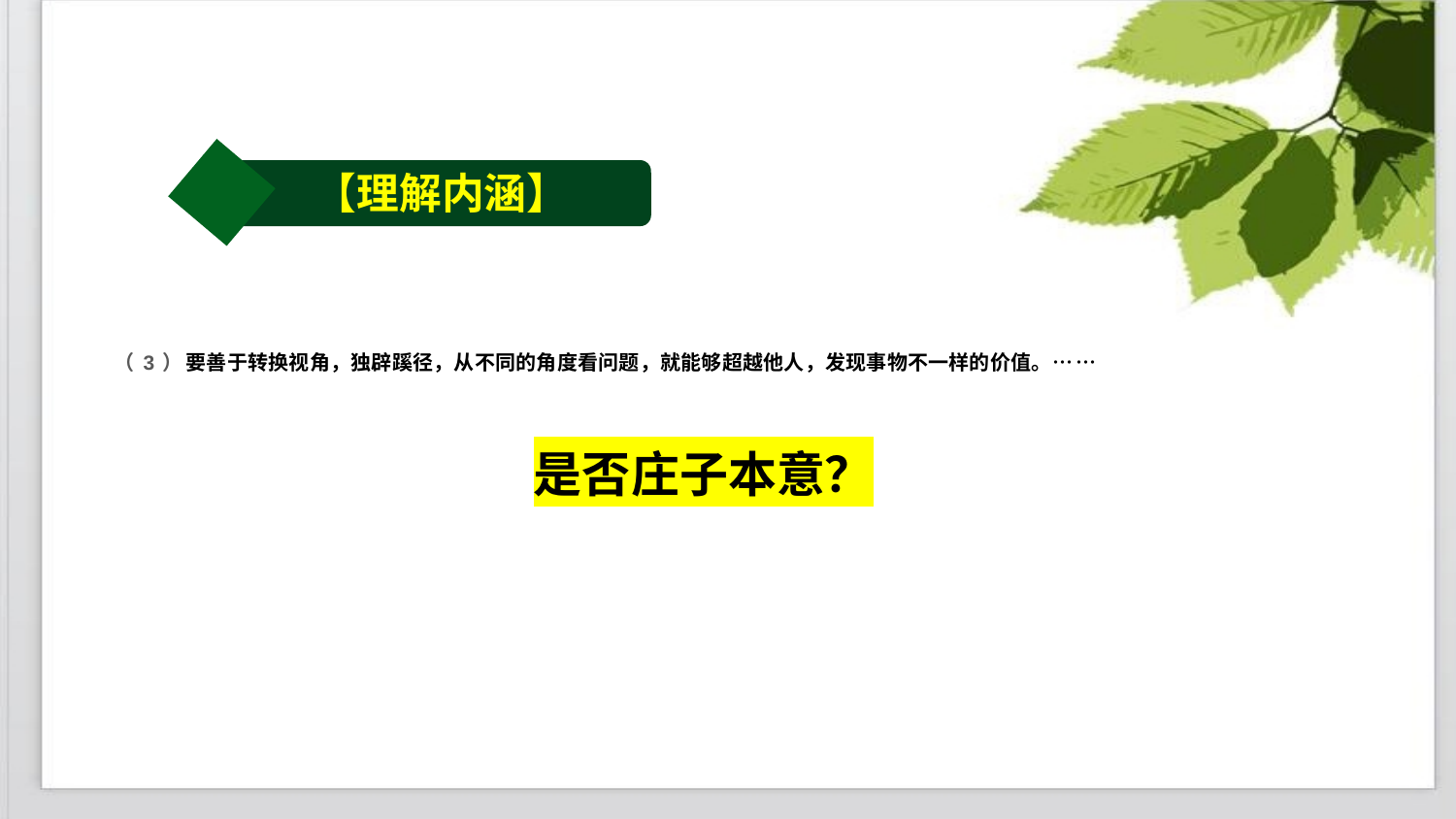

【理解内涵】
（3）要善于转换视角，独辟蹊径，从不同的角度看问题，就能够超越他人，发现事物不一样的价值。……
是否庄子本意？